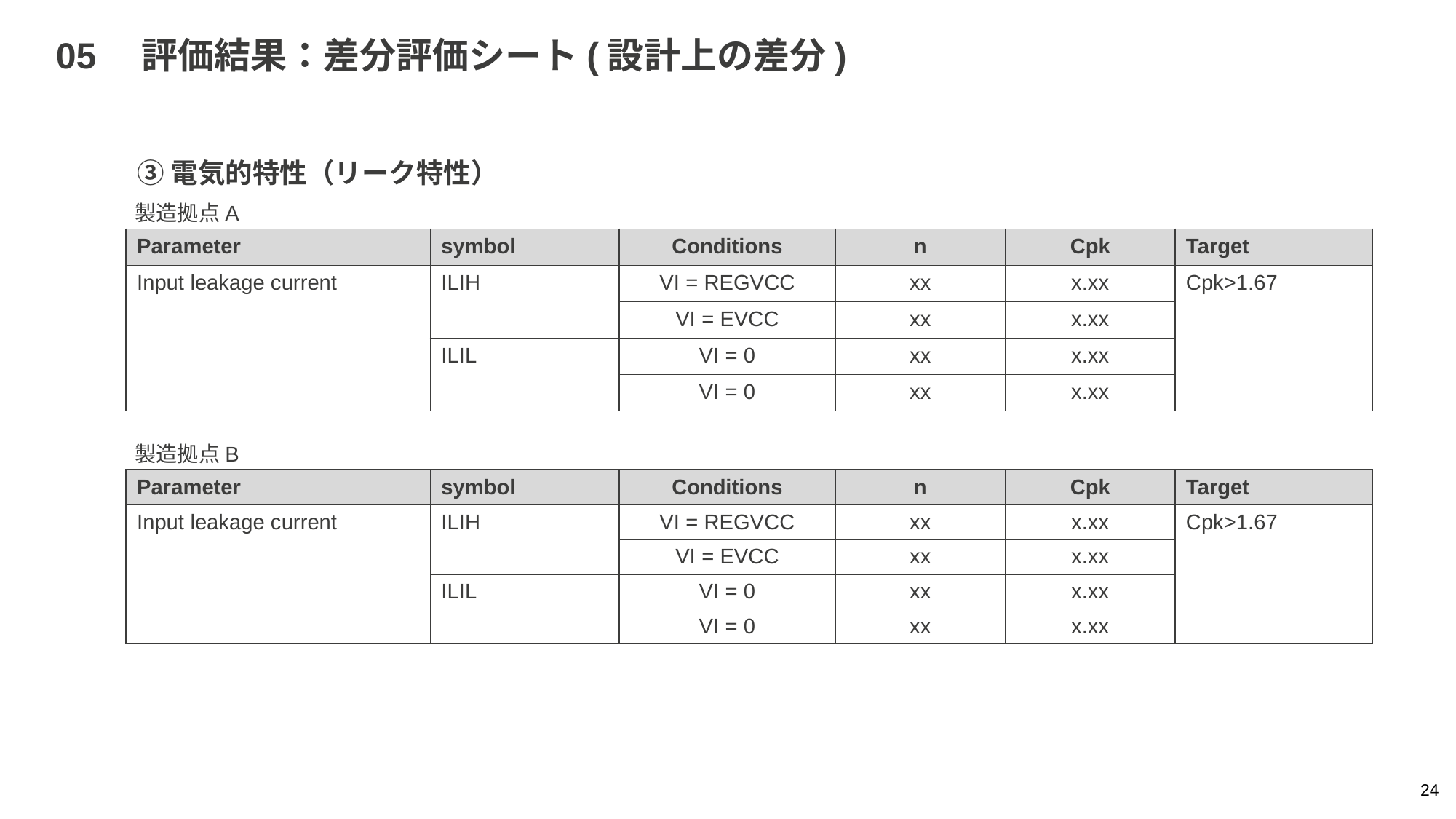

# 05　評価結果：差分評価シート(設計上の差分)
③電気的特性（リーク特性）
製造拠点A
| Parameter | symbol | Conditions | n | Cpk | Target |
| --- | --- | --- | --- | --- | --- |
| Input leakage current | ILIH | VI = REGVCC | xx | x.xx | Cpk>1.67 |
|  |  | VI = EVCC | xx | x.xx |  |
|  | ILIL | VI = 0 | xx | x.xx |  |
|  |  | VI = 0 | xx | x.xx |  |
製造拠点B
| Parameter | symbol | Conditions | n | Cpk | Target |
| --- | --- | --- | --- | --- | --- |
| Input leakage current | ILIH | VI = REGVCC | xx | x.xx | Cpk>1.67 |
|  |  | VI = EVCC | xx | x.xx |  |
|  | ILIL | VI = 0 | xx | x.xx |  |
|  |  | VI = 0 | xx | x.xx |  |